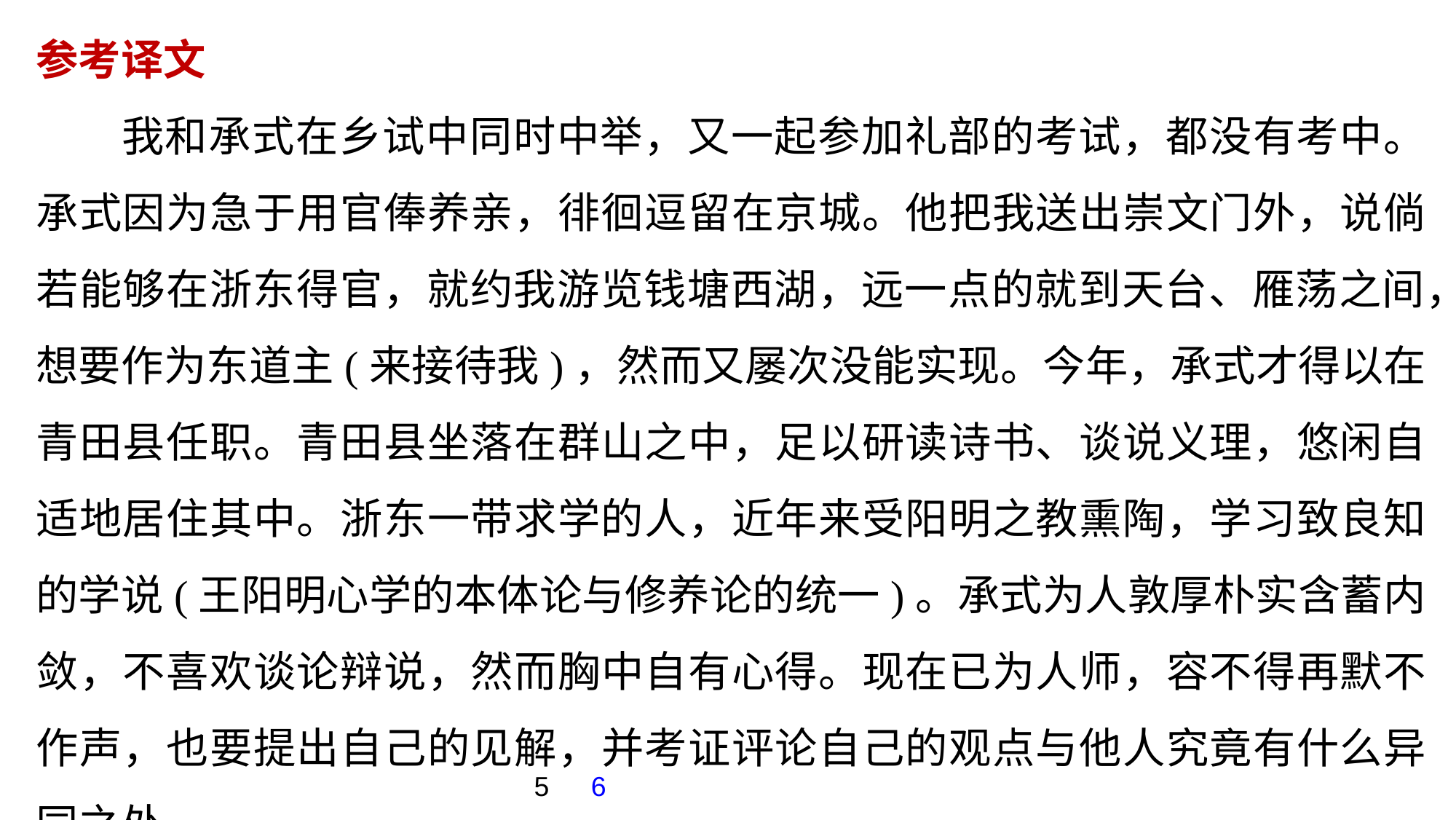

参考译文
我和承式在乡试中同时中举，又一起参加礼部的考试，都没有考中。承式因为急于用官俸养亲，徘徊逗留在京城。他把我送出崇文门外，说倘若能够在浙东得官，就约我游览钱塘西湖，远一点的就到天台、雁荡之间，想要作为东道主(来接待我)，然而又屡次没能实现。今年，承式才得以在青田县任职。青田县坐落在群山之中，足以研读诗书、谈说义理，悠闲自适地居住其中。浙东一带求学的人，近年来受阳明之教熏陶，学习致良知的学说(王阳明心学的本体论与修养论的统一)。承式为人敦厚朴实含蓄内敛，不喜欢谈论辩说，然而胸中自有心得。现在已为人师，容不得再默不作声，也要提出自己的见解，并考证评论自己的观点与他人究竟有什么异同之处。
5
6